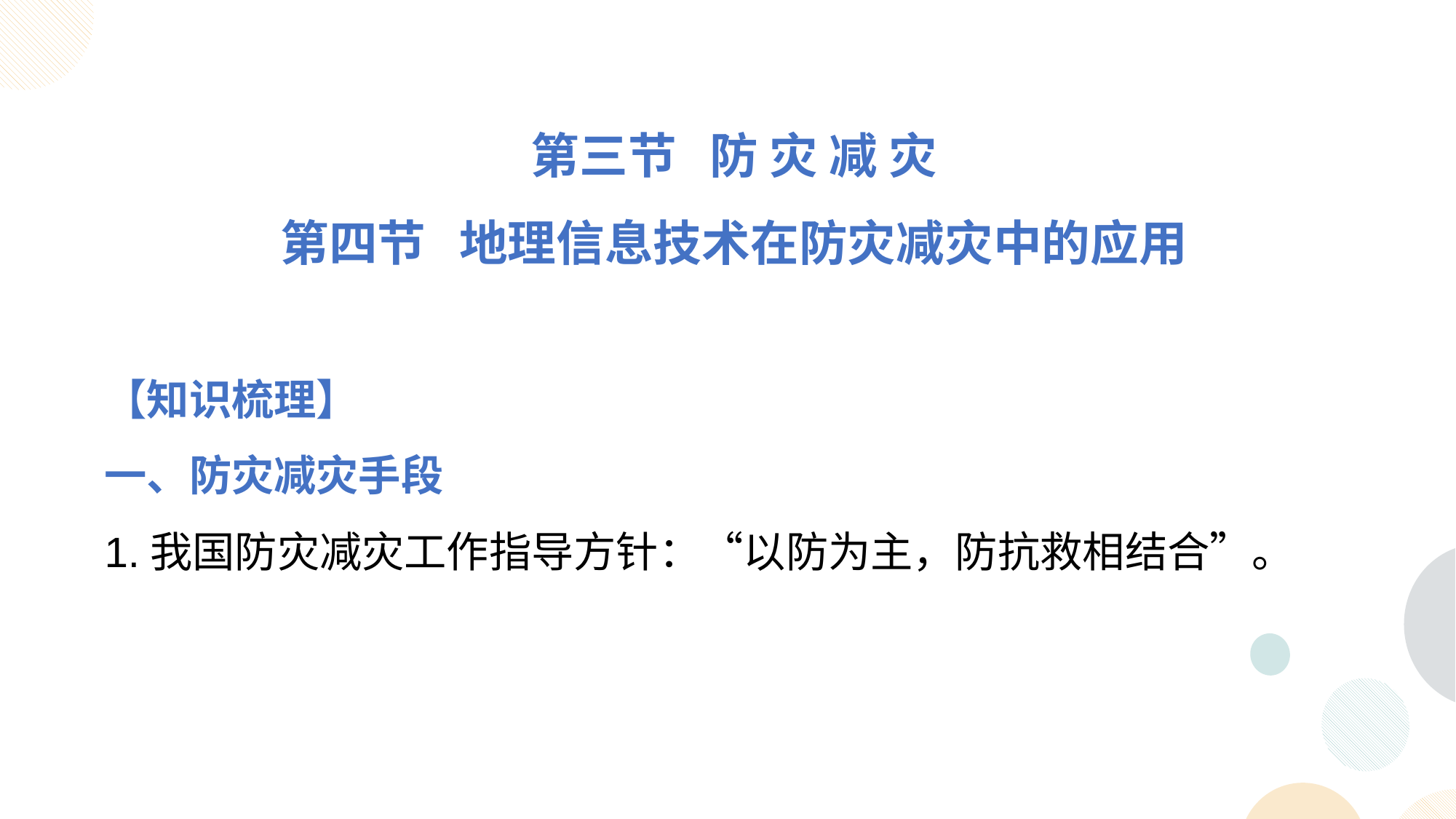

第三节   防 灾 减 灾
第四节   地理信息技术在防灾减灾中的应用

【知识梳理】
一、防灾减灾手段
1.我国防灾减灾工作指导方针：“以防为主，防抗救相结合”。